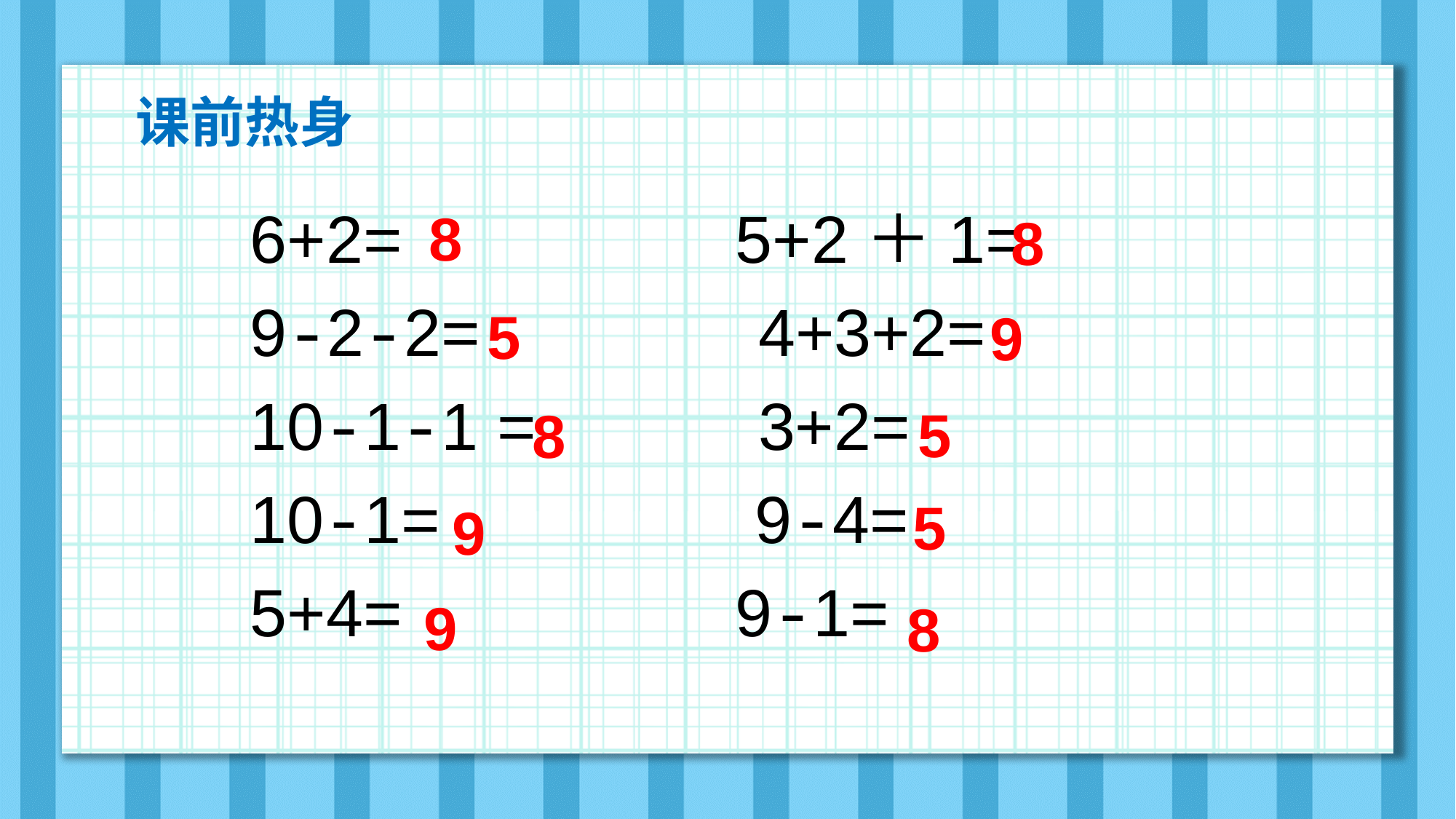

课前热身
6+2=                  5+2＋1=
9-2-2=               4+3+2=
10-1-1 =            3+2=
10-1=                 9-4=
5+4=                  9-1=
8
8
5
9
5
8
5
9
9
8